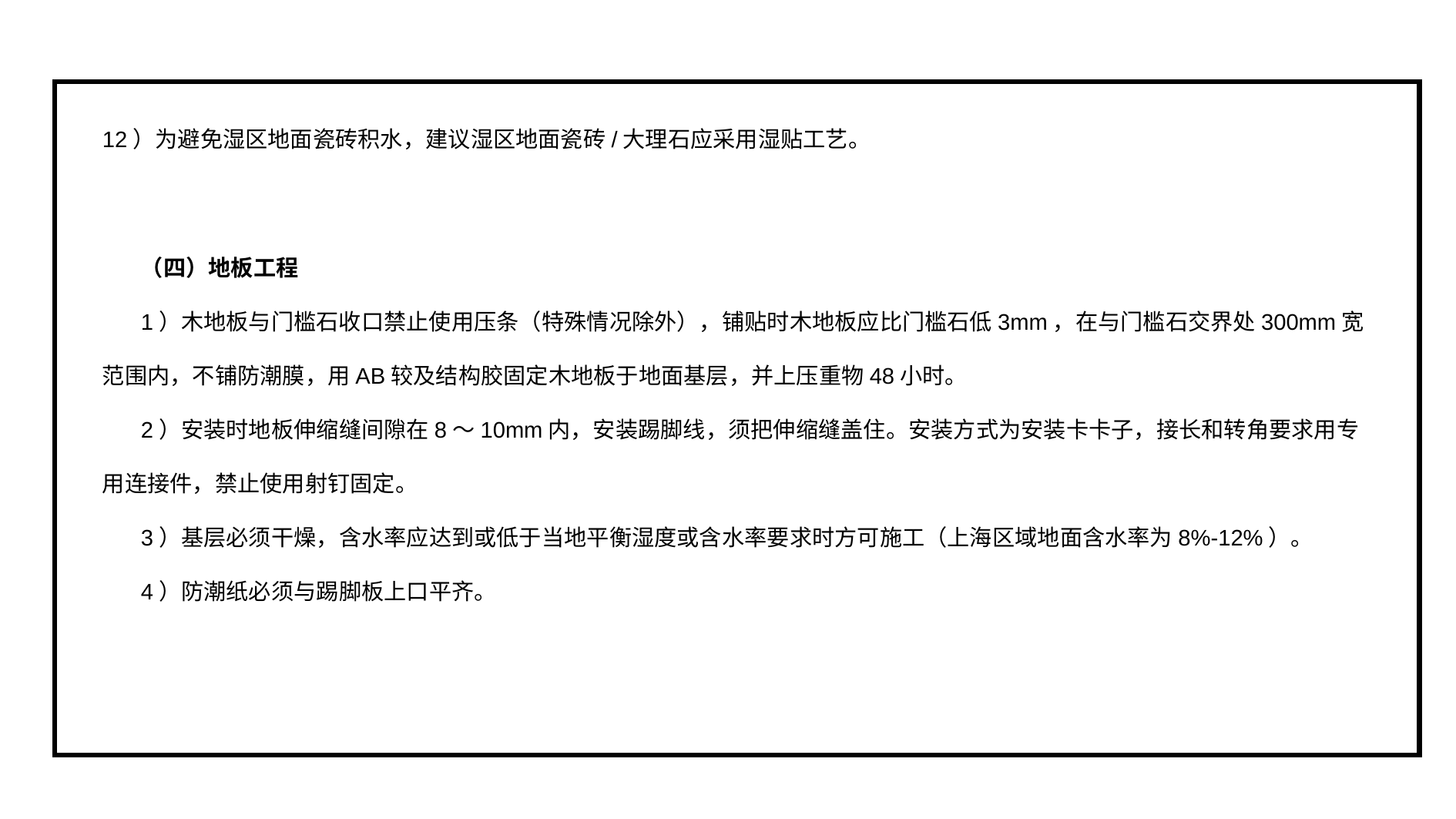

12）为避免湿区地面瓷砖积水，建议湿区地面瓷砖/大理石应采用湿贴工艺。

（四）地板工程
1）木地板与门槛石收口禁止使用压条（特殊情况除外），铺贴时木地板应比门槛石低3mm，在与门槛石交界处300mm宽范围内，不铺防潮膜，用AB较及结构胶固定木地板于地面基层，并上压重物48小时。
2）安装时地板伸缩缝间隙在8～10mm内，安装踢脚线，须把伸缩缝盖住。安装方式为安装卡卡子，接长和转角要求用专用连接件，禁止使用射钉固定。
3）基层必须干燥，含水率应达到或低于当地平衡湿度或含水率要求时方可施工（上海区域地面含水率为8%-12%）。
4）防潮纸必须与踢脚板上口平齐。